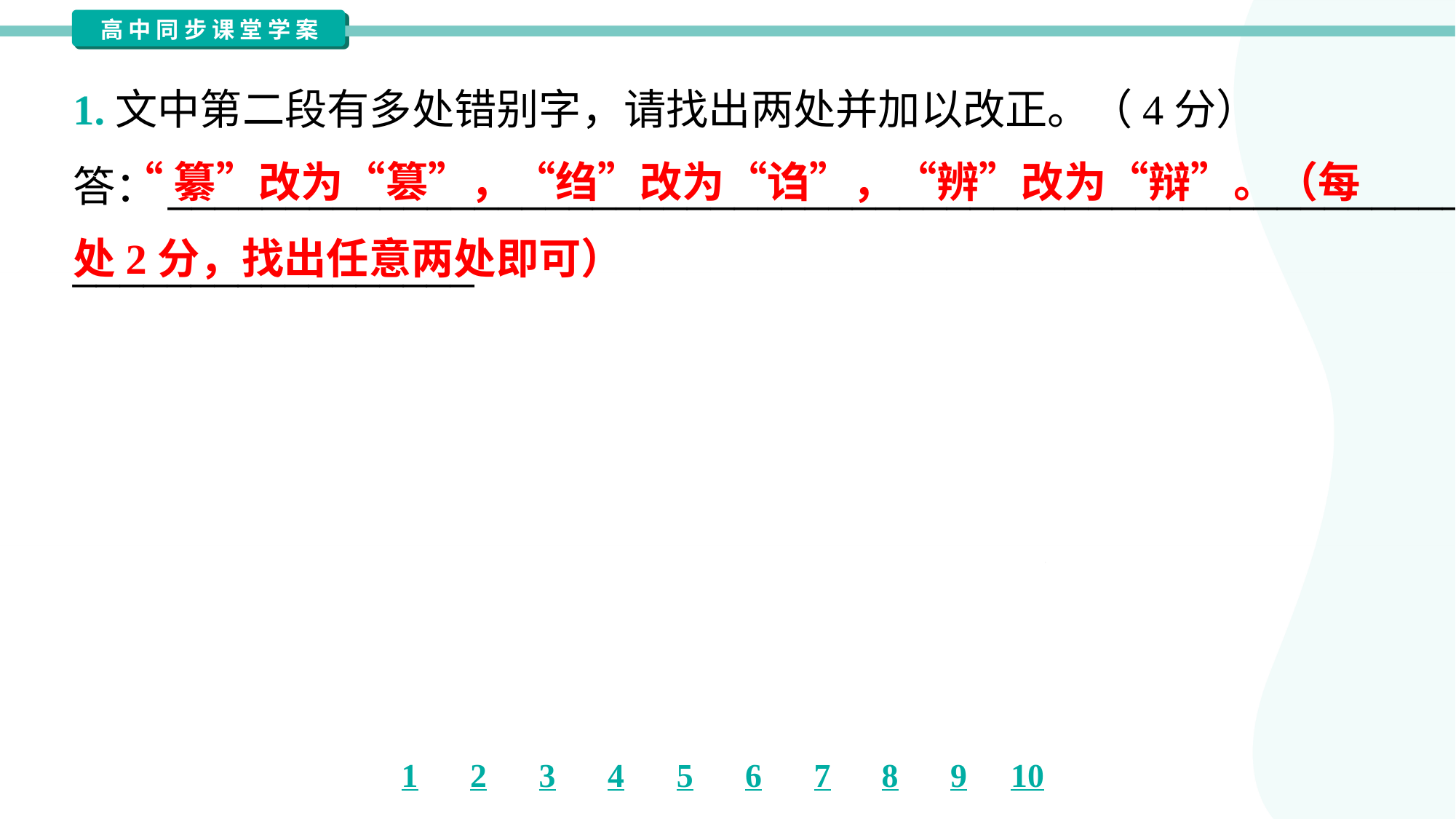

1.文中第二段有多处错别字，请找出两处并加以改正。（4分）
答：_________________________________________________________
_________________
     “纂”改为“篡”，“绉”改为“诌”，“辨”改为“辩”。（每处2分，找出任意两处即可）